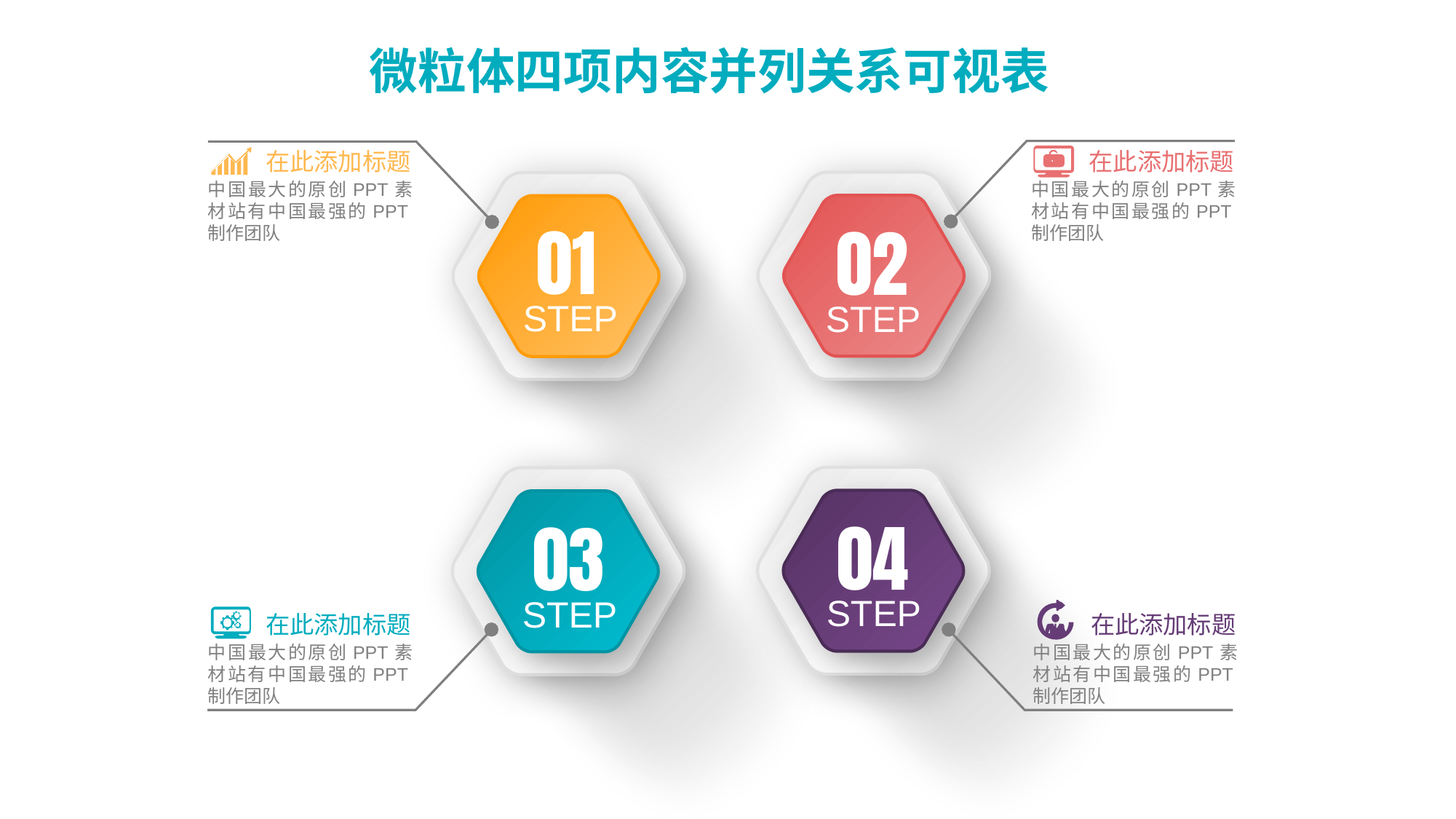

02
STEP
在此添加标题
在此添加标题

01
STEP

中国最大的原创PPT素材站有中国最强的PPT制作团队
中国最大的原创PPT素材站有中国最强的PPT制作团队

04
STEP

03
STEP

在此添加标题
在此添加标题

中国最大的原创PPT素材站有中国最强的PPT制作团队
中国最大的原创PPT素材站有中国最强的PPT制作团队